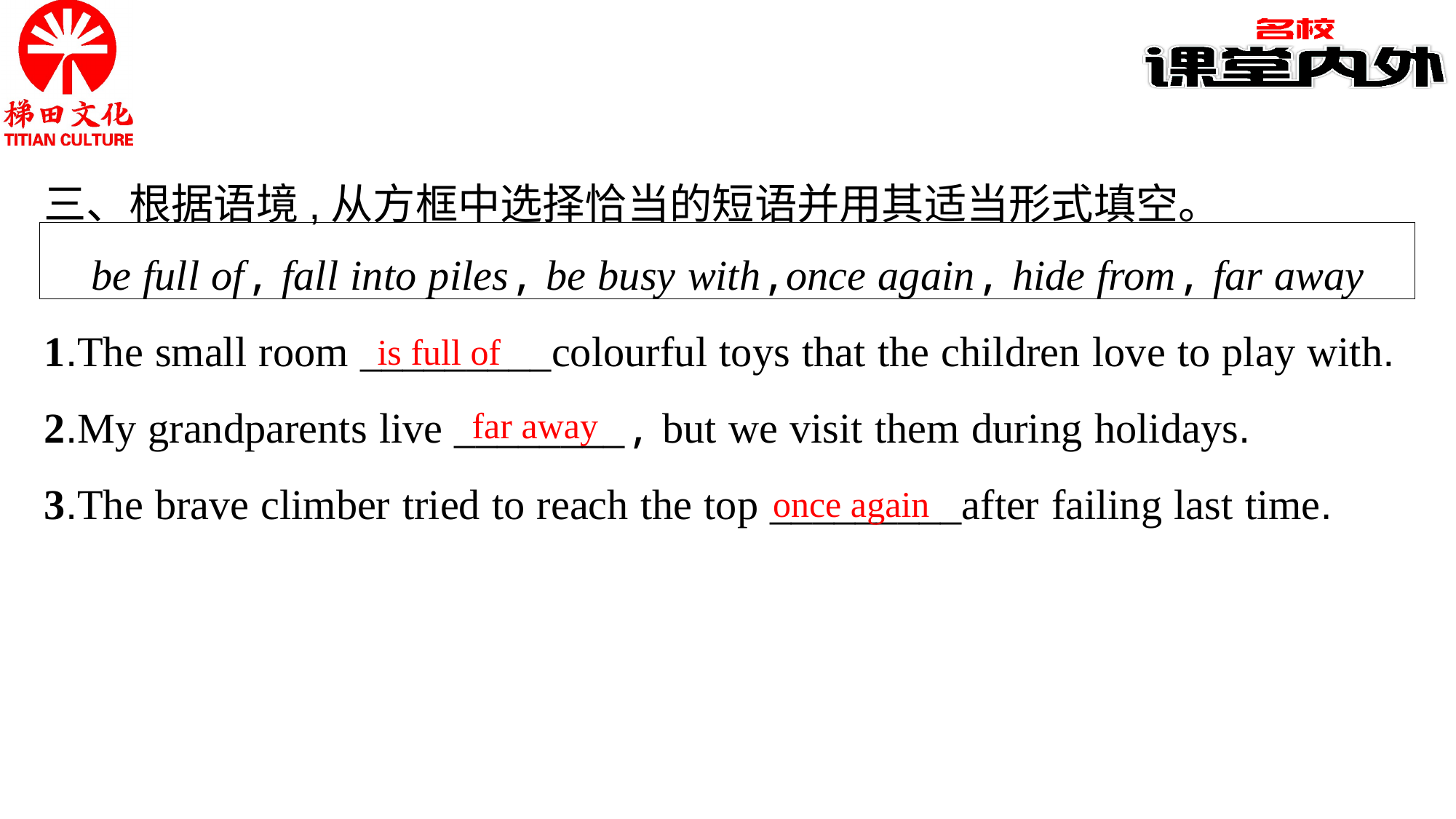

三、根据语境,从方框中选择恰当的短语并用其适当形式填空。
be full of, fall into piles, be busy with,once again, hide from, far away
1.The small room _________colourful toys that the children love to play with.
2.My grandparents live ________, but we visit them during holidays.
3.The brave climber tried to reach the top _________after failing last time.
is full of
far away
once again